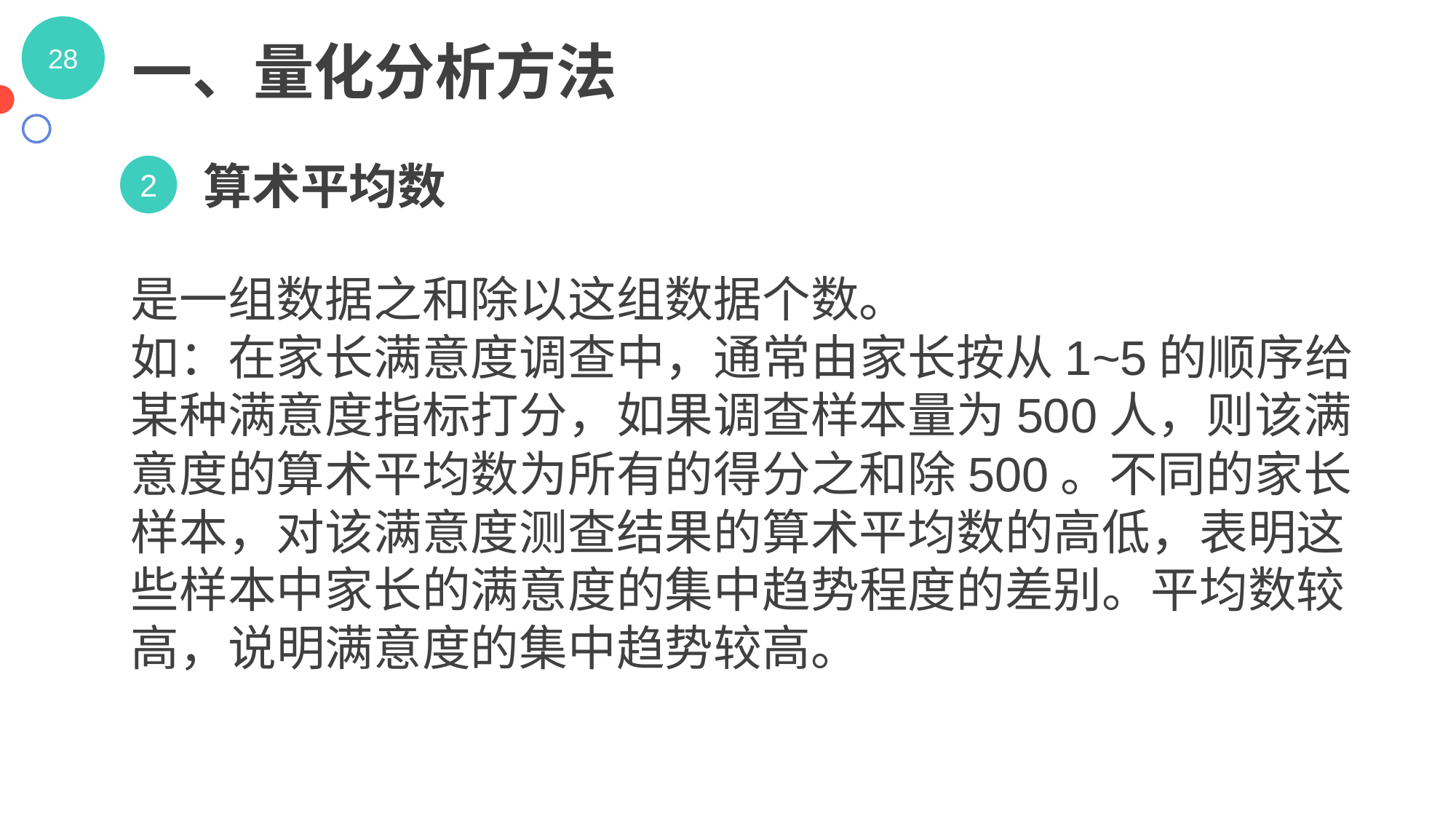

一、量化分析方法
算术平均数
2
是一组数据之和除以这组数据个数。
如：在家长满意度调查中，通常由家长按从1~5的顺序给某种满意度指标打分，如果调查样本量为500人，则该满意度的算术平均数为所有的得分之和除500。不同的家长样本，对该满意度测查结果的算术平均数的高低，表明这些样本中家长的满意度的集中趋势程度的差别。平均数较高，说明满意度的集中趋势较高。